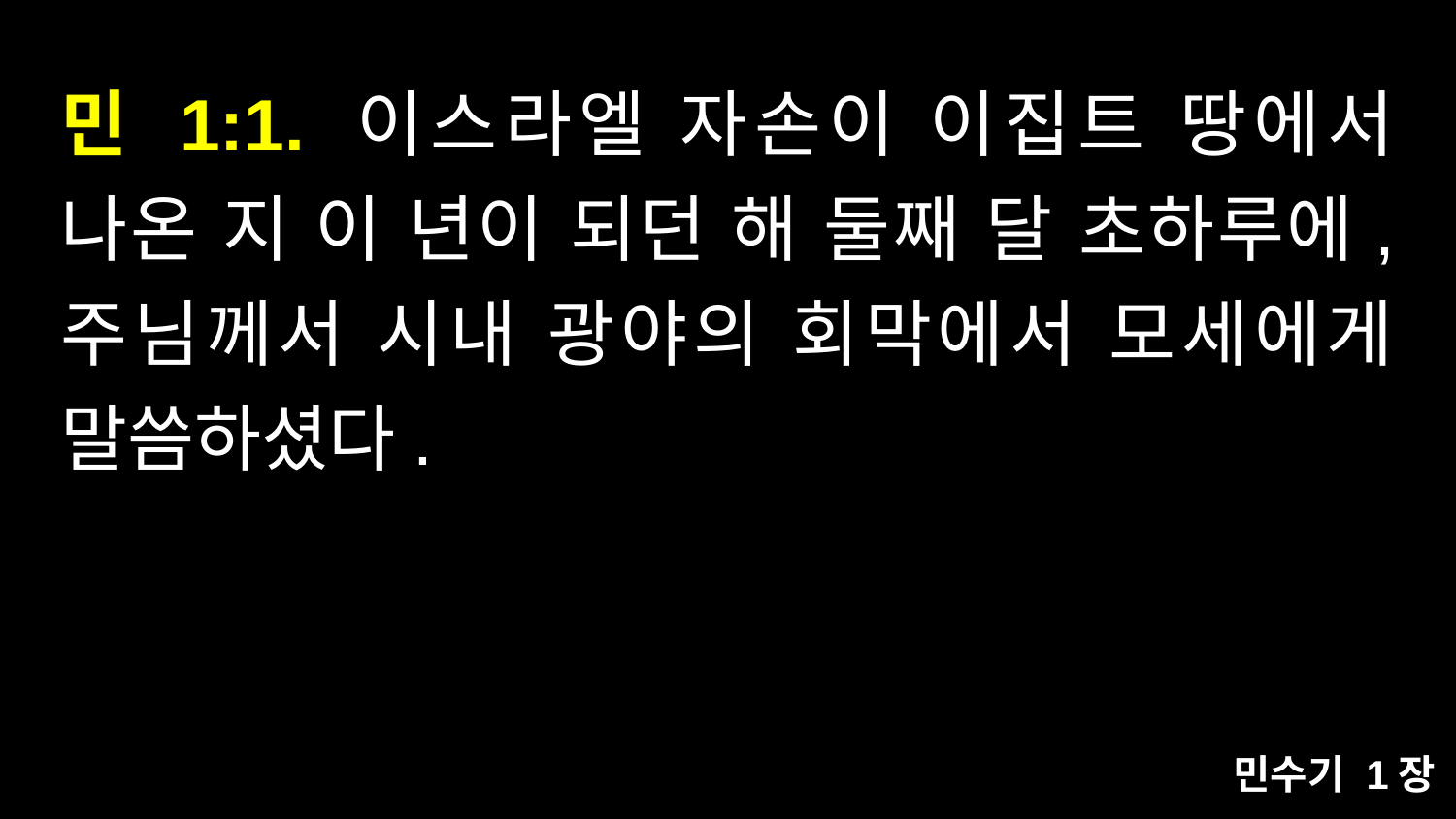

# 민 1:1. 이스라엘 자손이 이집트 땅에서 나온 지 이 년이 되던 해 둘째 달 초하루에, 주님께서 시내 광야의 회막에서 모세에게 말씀하셨다.
민수기 1장